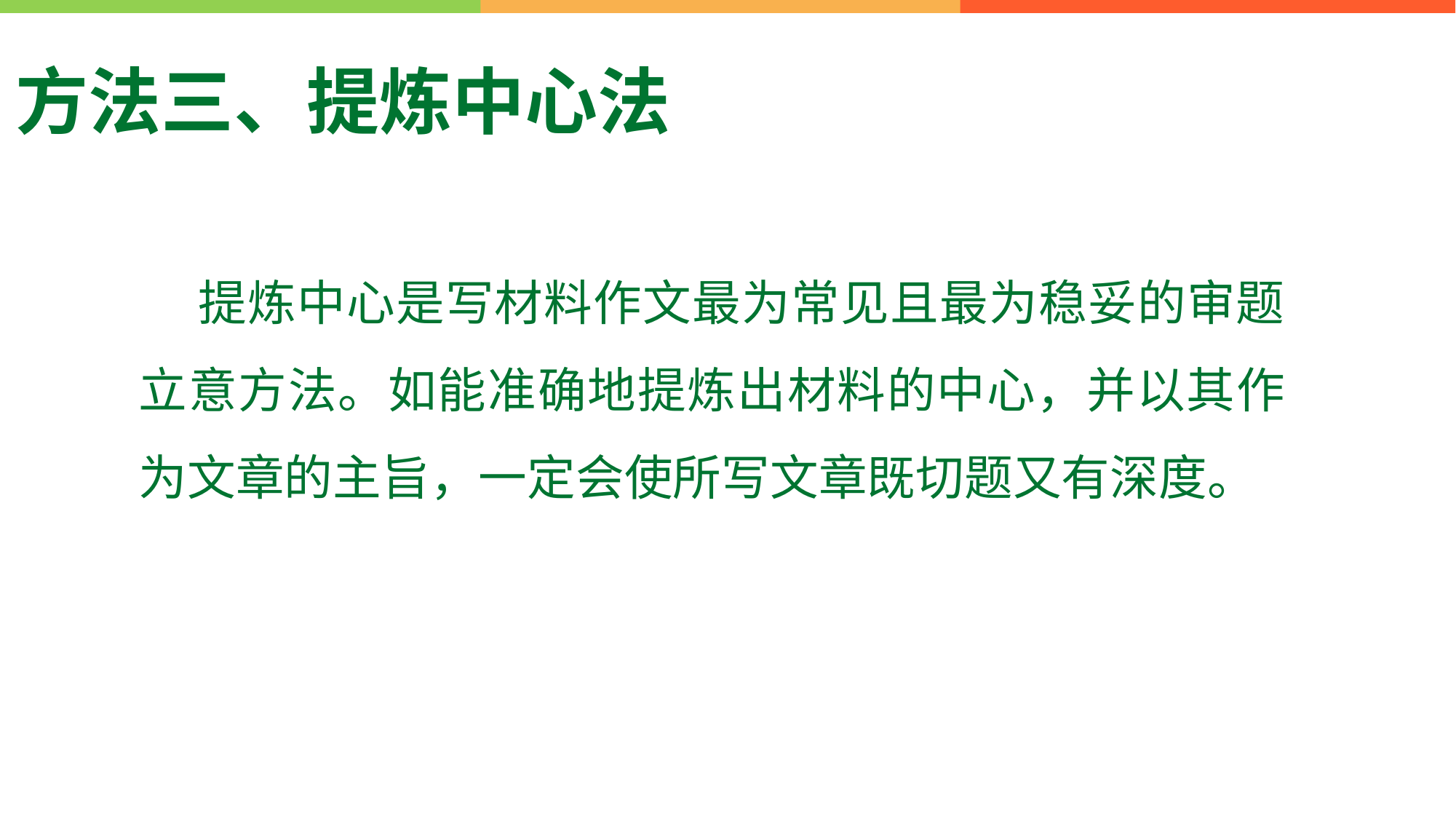

方法三、提炼中心法
    提炼中心是写材料作文最为常见且最为稳妥的审题立意方法。如能准确地提炼出材料的中心，并以其作为文章的主旨，一定会使所写文章既切题又有深度。